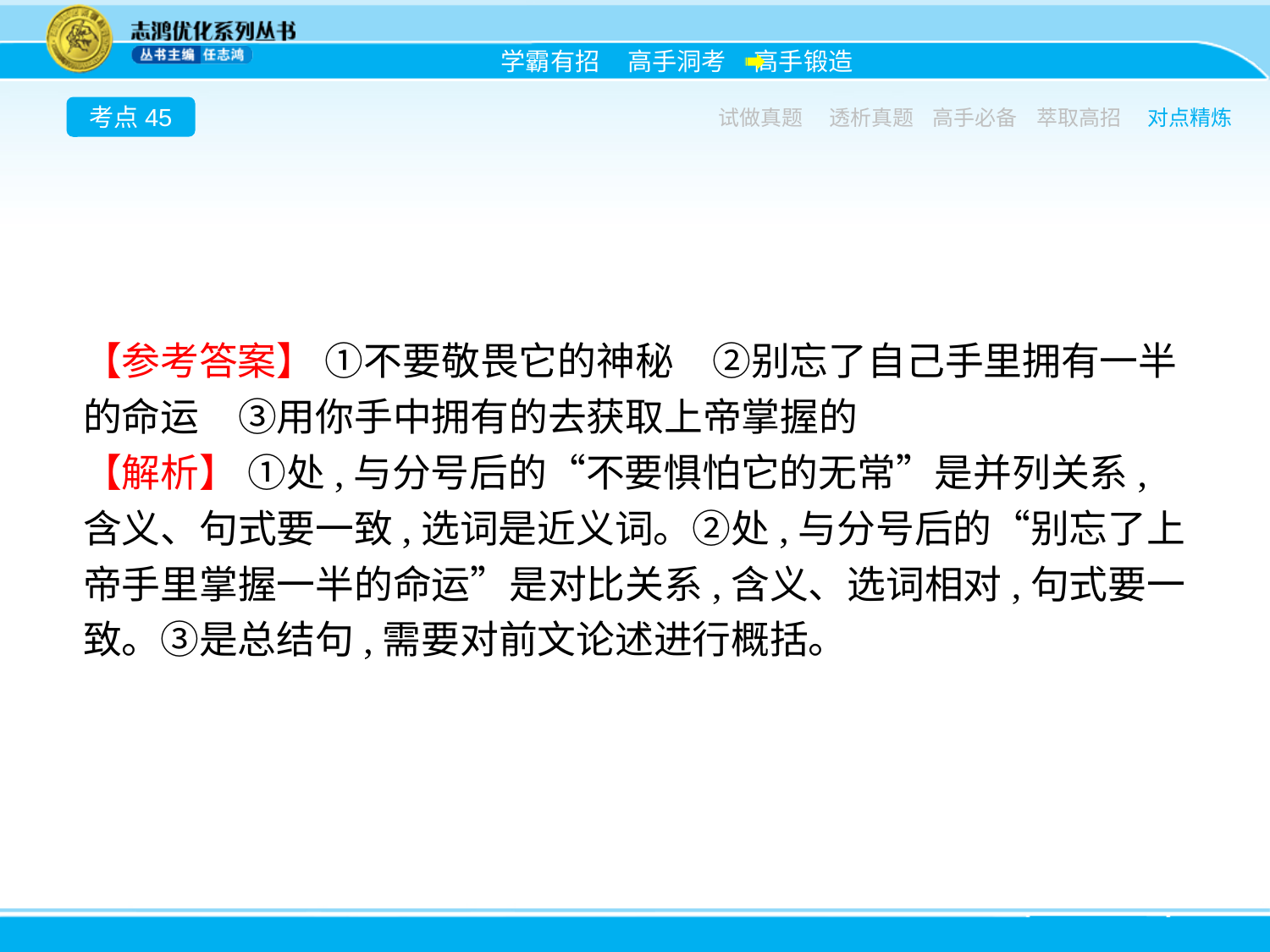

考点45
试做真题
透析真题
高手必备
萃取高招
对点精炼
【参考答案】 ①不要敬畏它的神秘　②别忘了自己手里拥有一半的命运　③用你手中拥有的去获取上帝掌握的
【解析】 ①处,与分号后的“不要惧怕它的无常”是并列关系,含义、句式要一致,选词是近义词。②处,与分号后的“别忘了上帝手里掌握一半的命运”是对比关系,含义、选词相对,句式要一致。③是总结句,需要对前文论述进行概括。